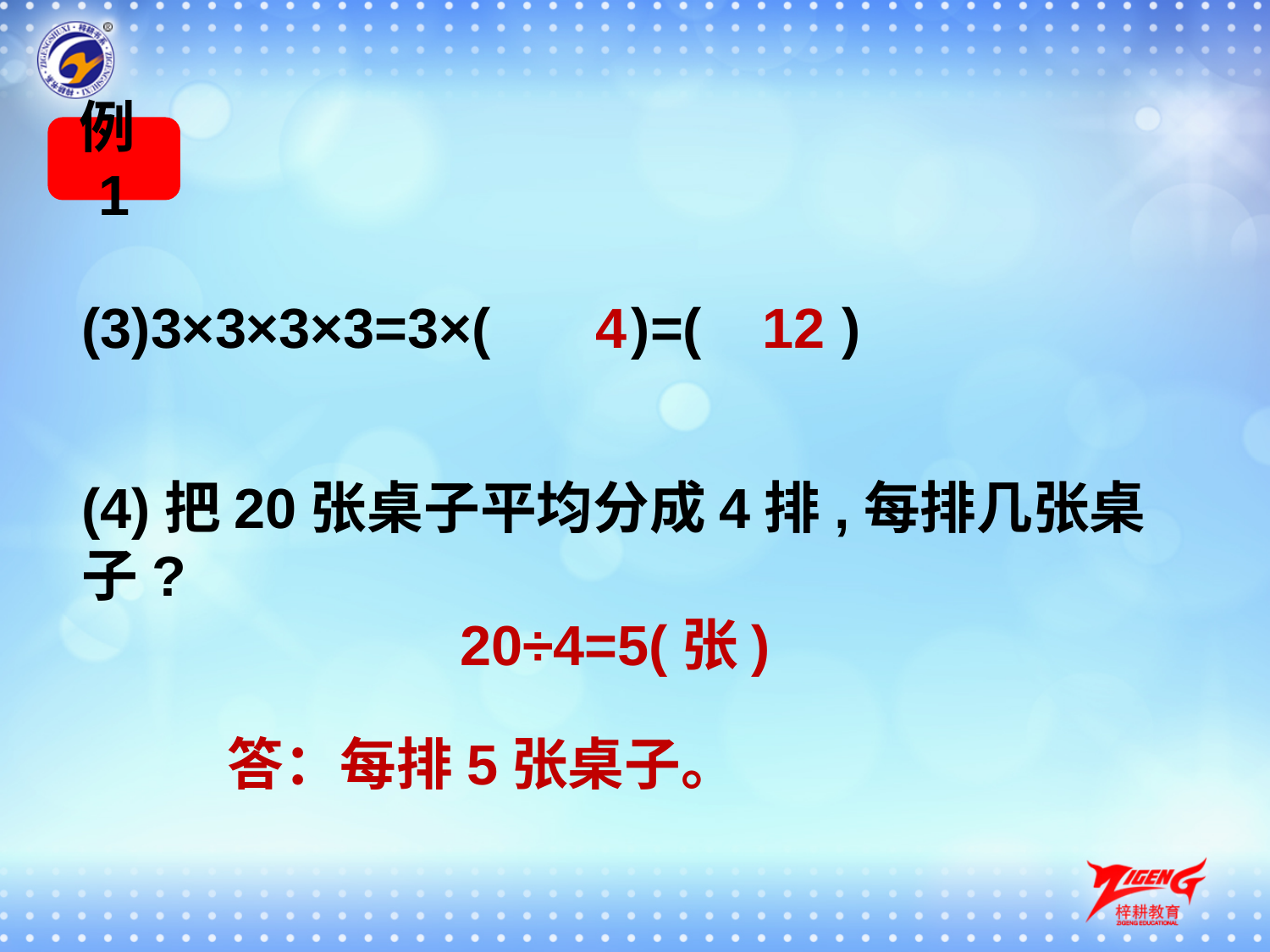

例1
(3)3×3×3×3=3×(　　)=(　　)
4
12
(4)把20张桌子平均分成4排,每排几张桌子?
20÷4=5(张)
答：每排5张桌子。